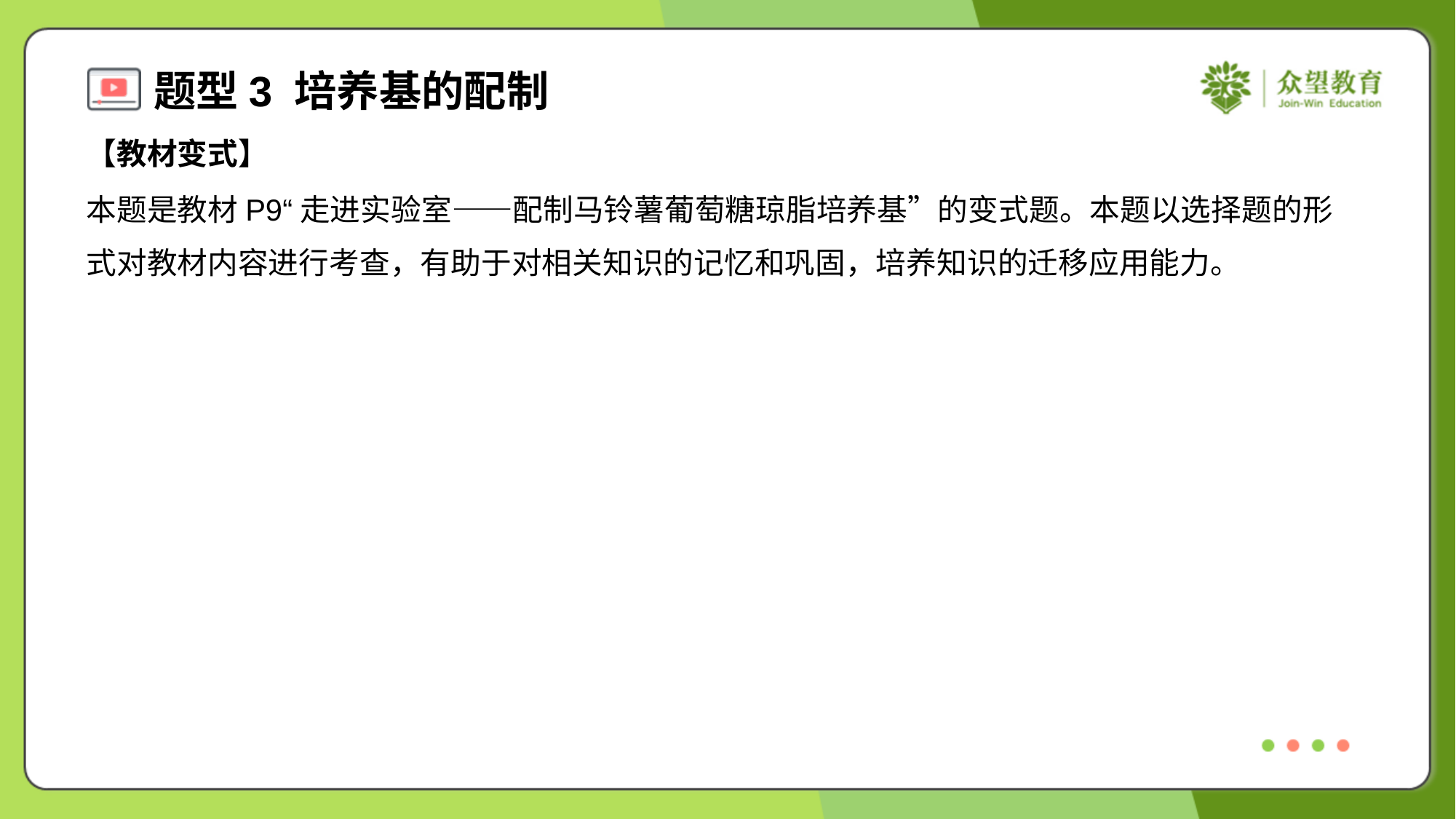

【教材变式】
本题是教材P9“走进实验室——配制马铃薯葡萄糖琼脂培养基”的变式题。本题以选择题的形
式对教材内容进行考查，有助于对相关知识的记忆和巩固，培养知识的迁移应用能力。